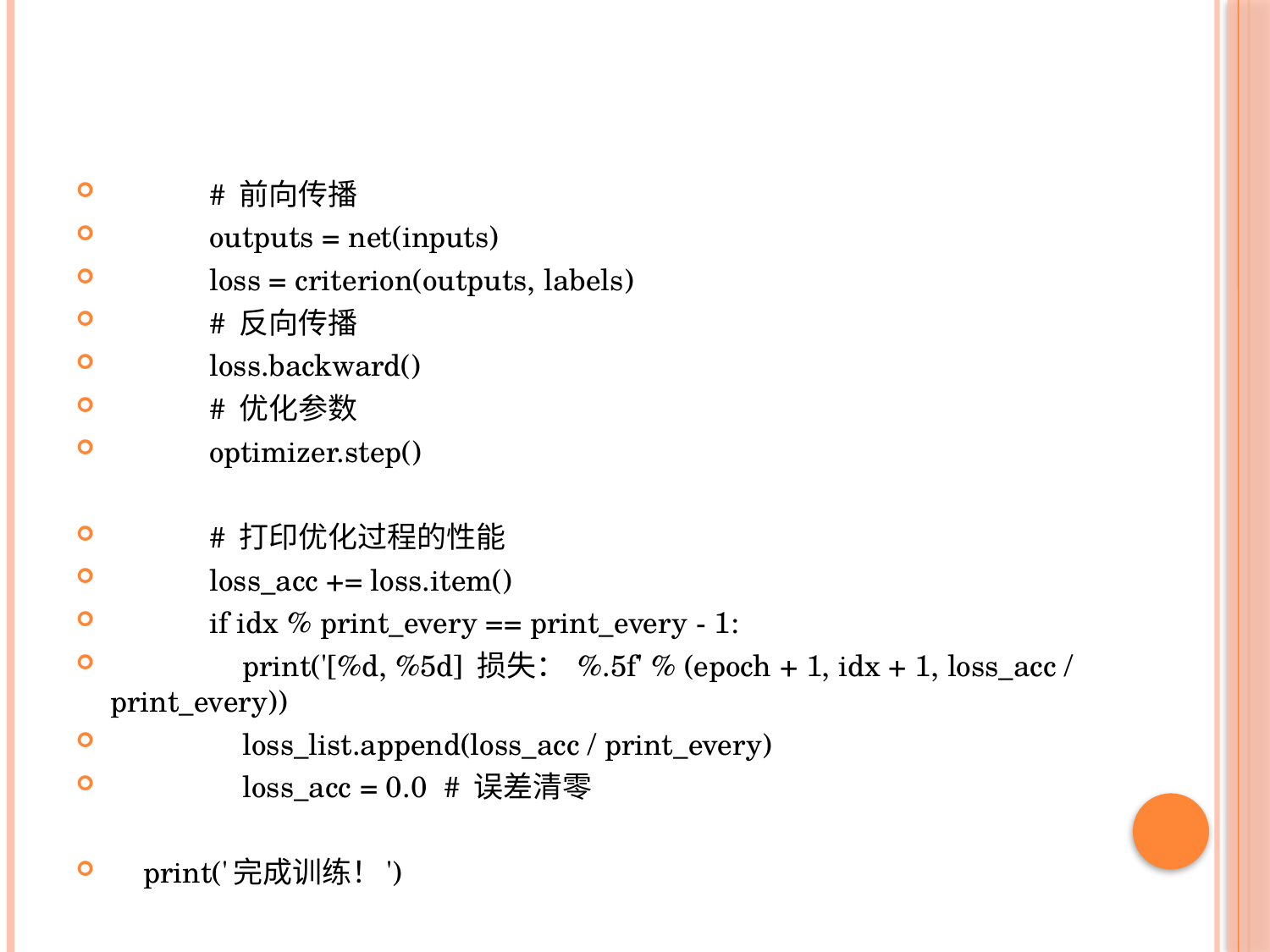

# 前向传播
            outputs = net(inputs)
            loss = criterion(outputs, labels)
            # 反向传播
            loss.backward()
            # 优化参数
            optimizer.step()

            # 打印优化过程的性能
            loss_acc += loss.item()
            if idx % print_every == print_every - 1:
                print('[%d, %5d] 损失： %.5f' % (epoch + 1, idx + 1, loss_acc / print_every))
                loss_list.append(loss_acc / print_every)
                loss_acc = 0.0  # 误差清零

    print('完成训练！')